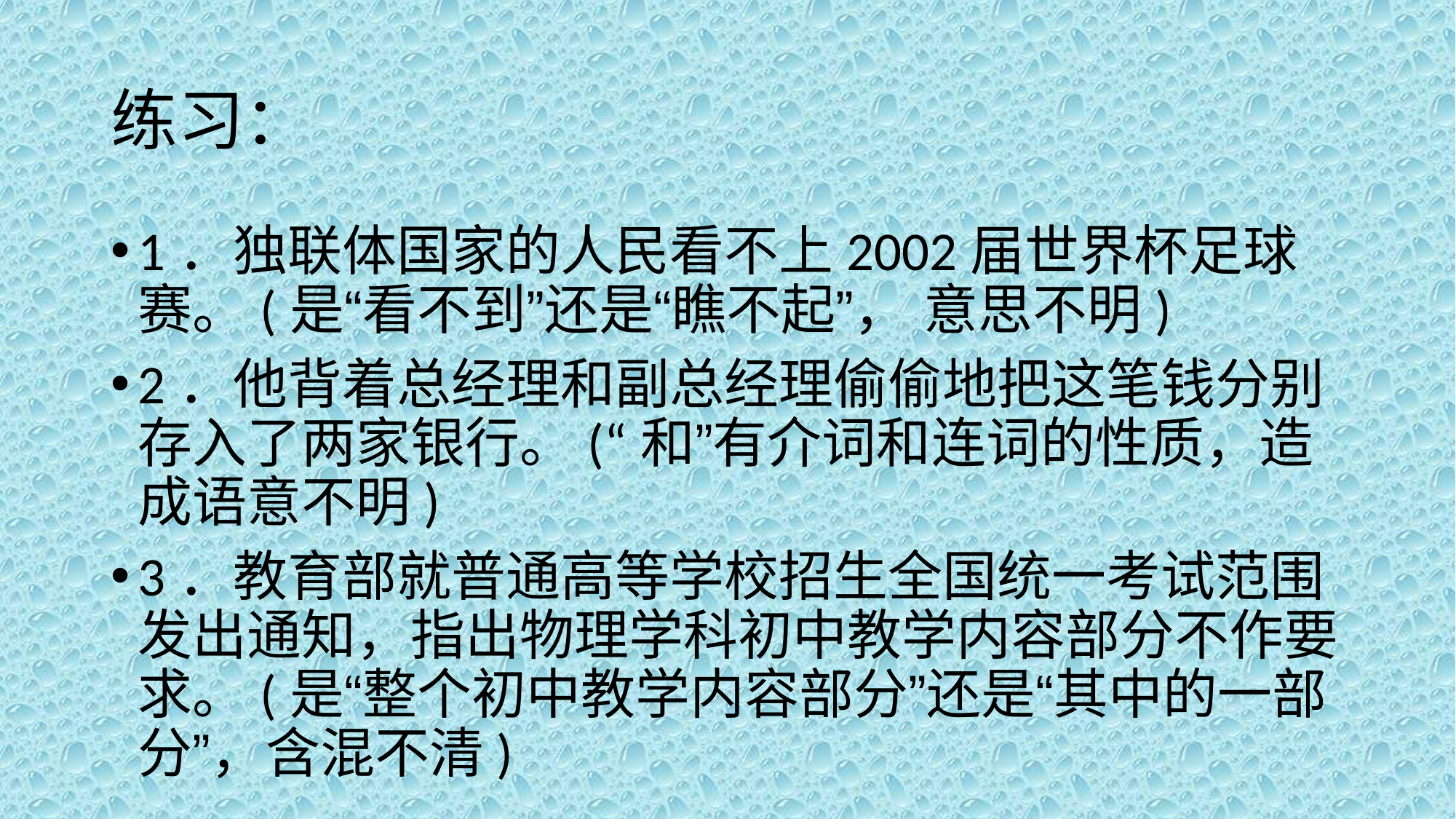

# 练习：
1．独联体国家的人民看不上2002届世界杯足球赛。(是“看不到”还是“瞧不起”， 意思不明)
2．他背着总经理和副总经理偷偷地把这笔钱分别存入了两家银行。(“和”有介词和连词的性质，造成语意不明)
3．教育部就普通高等学校招生全国统一考试范围发出通知，指出物理学科初中教学内容部分不作要求。(是“整个初中教学内容部分”还是“其中的一部分”，含混不清)